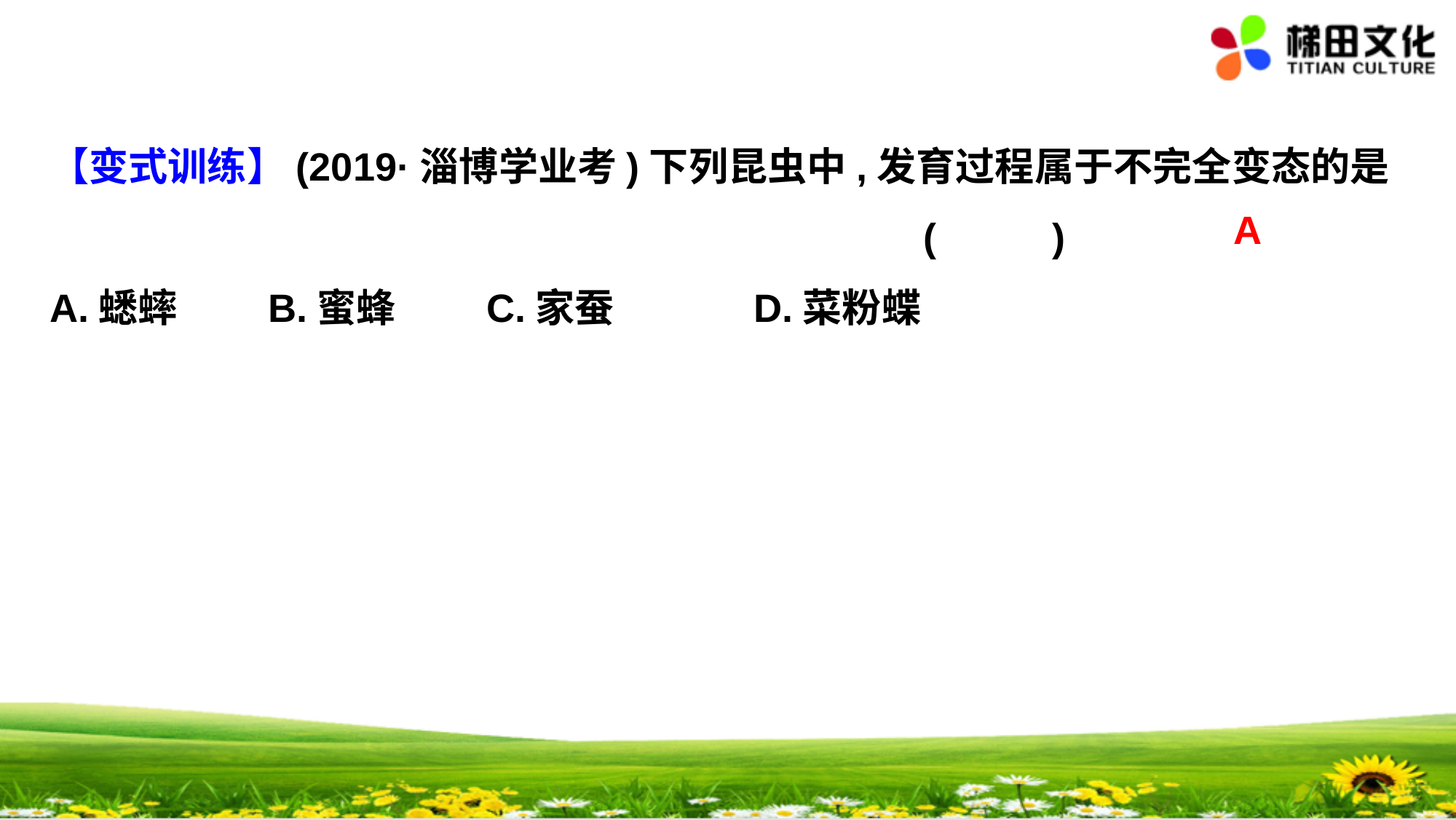

【变式训练】(2019·淄博学业考)下列昆虫中,发育过程属于不完全变态的是
								(　  　)
A.蟋蟀　　	B.蜜蜂　　	C.家蚕　	　D.菜粉蝶
A